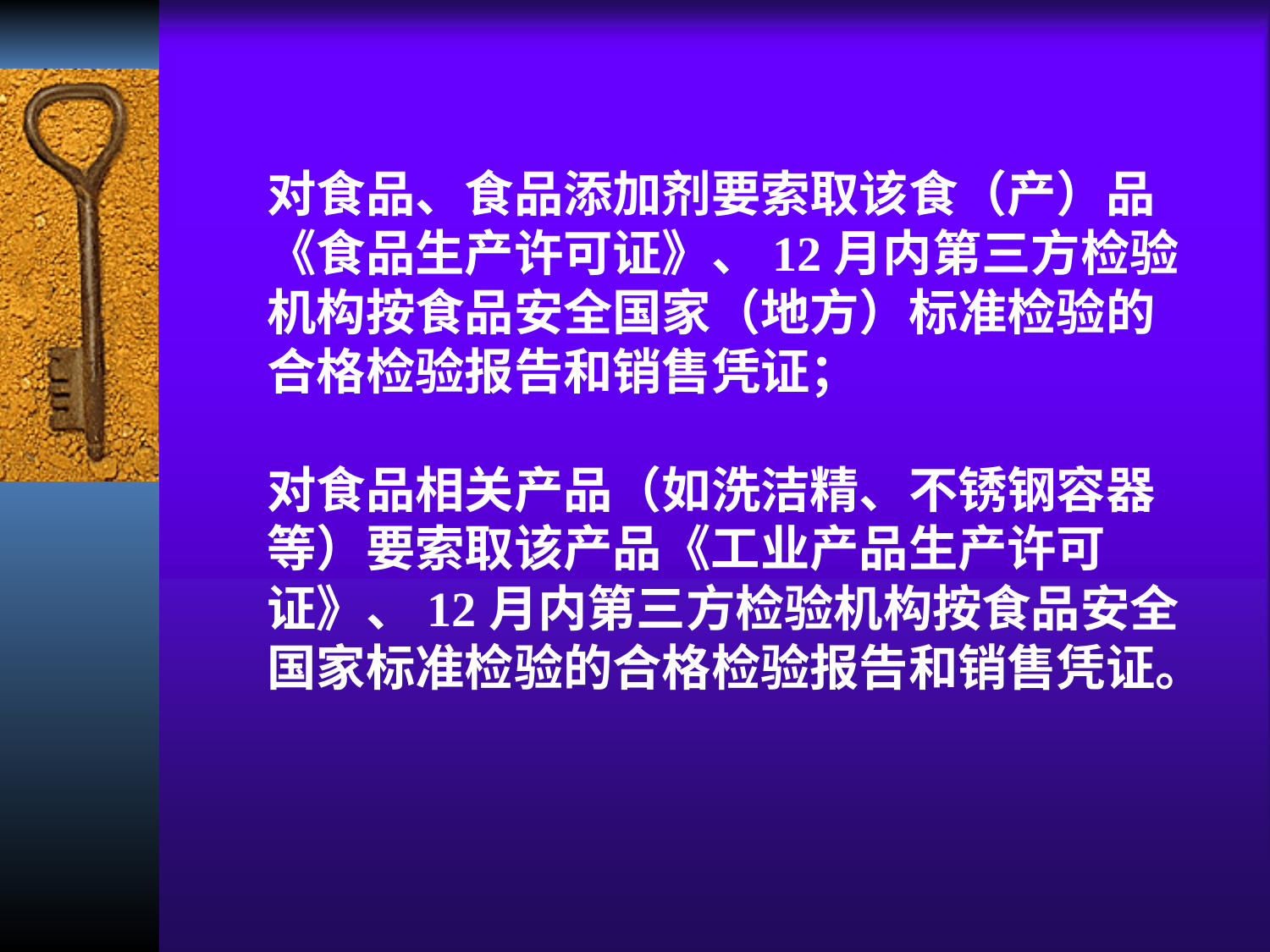

对食品、食品添加剂要索取该食（产）品《食品生产许可证》、12月内第三方检验机构按食品安全国家（地方）标准检验的合格检验报告和销售凭证；

对食品相关产品（如洗洁精、不锈钢容器等）要索取该产品《工业产品生产许可证》、12月内第三方检验机构按食品安全国家标准检验的合格检验报告和销售凭证。